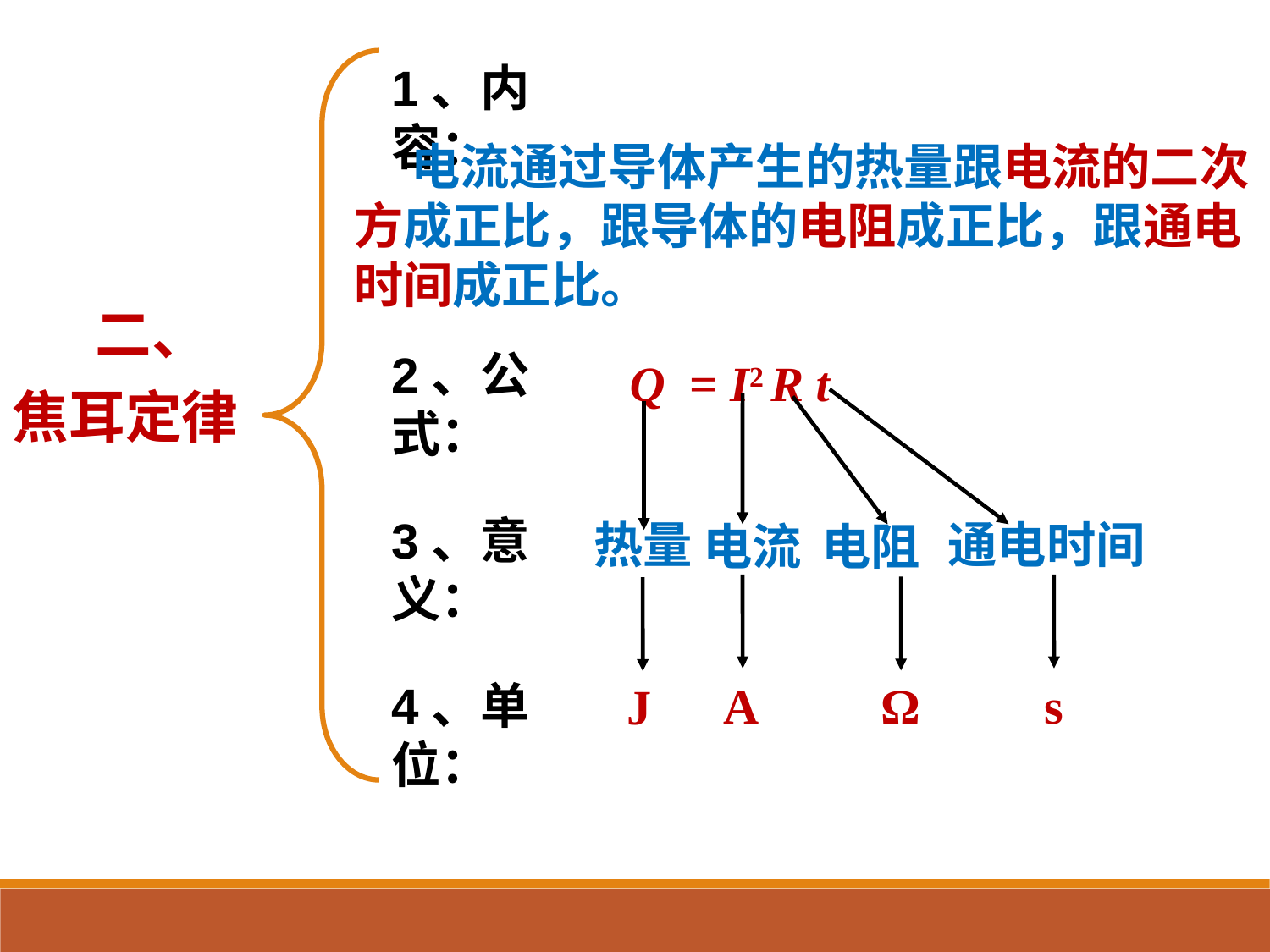

1、内容：
    电流通过导体产生的热量跟电流的二次方成正比，跟导体的电阻成正比，跟通电时间成正比。
 二、
Q  = I2 R t
2、公式：
焦耳定律
3、意义：
热量
通电时间
电流
电阻
4、单位：
A
Ω
s
J